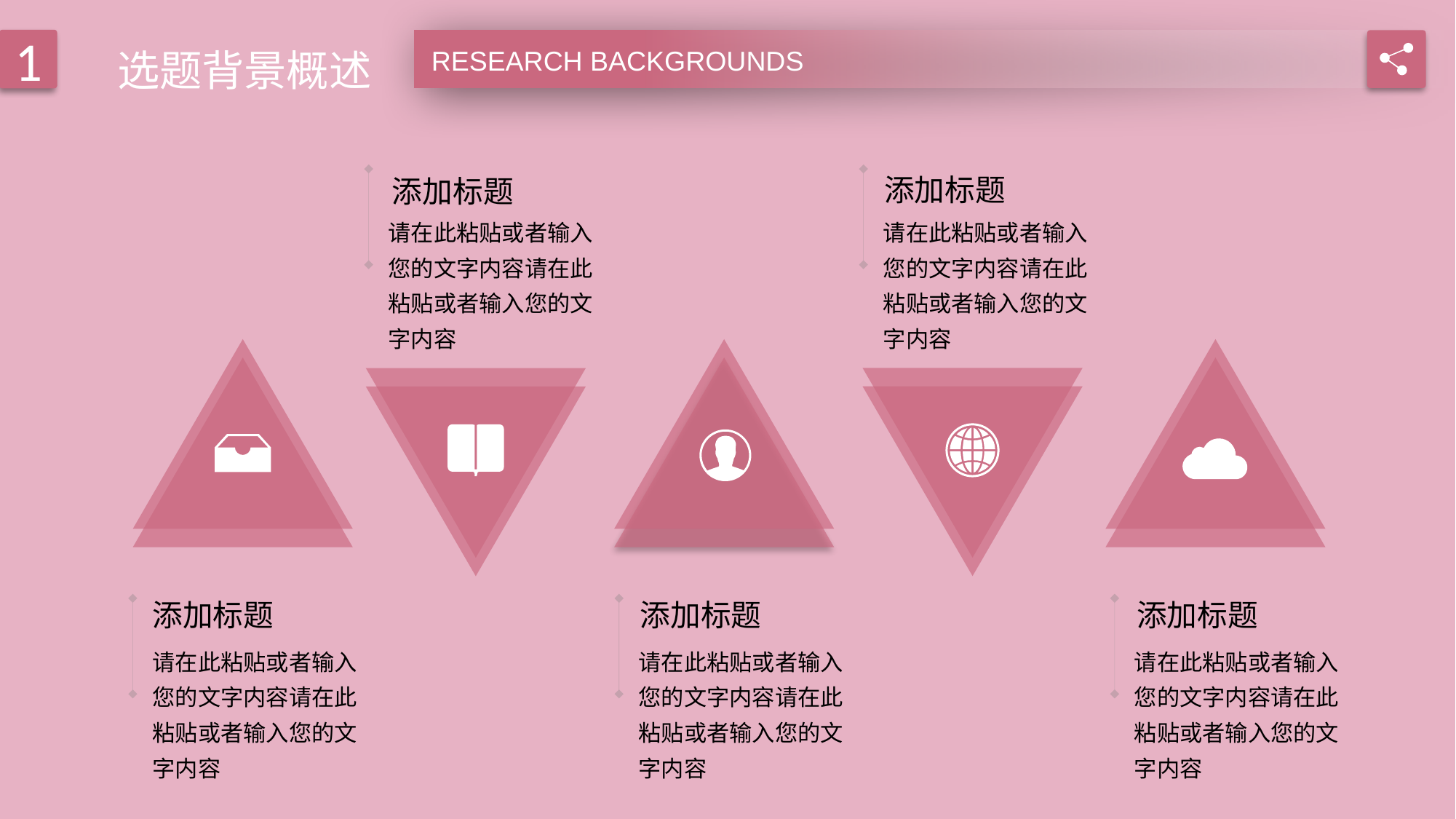

选题背景概述
1

RESEARCH BACKGROUNDS

添加标题
添加标题
请在此粘贴或者输入您的文字内容请在此粘贴或者输入您的文字内容
请在此粘贴或者输入您的文字内容请在此粘贴或者输入您的文字内容

添加标题
添加标题
添加标题
请在此粘贴或者输入您的文字内容请在此粘贴或者输入您的文字内容
请在此粘贴或者输入您的文字内容请在此粘贴或者输入您的文字内容
请在此粘贴或者输入您的文字内容请在此粘贴或者输入您的文字内容